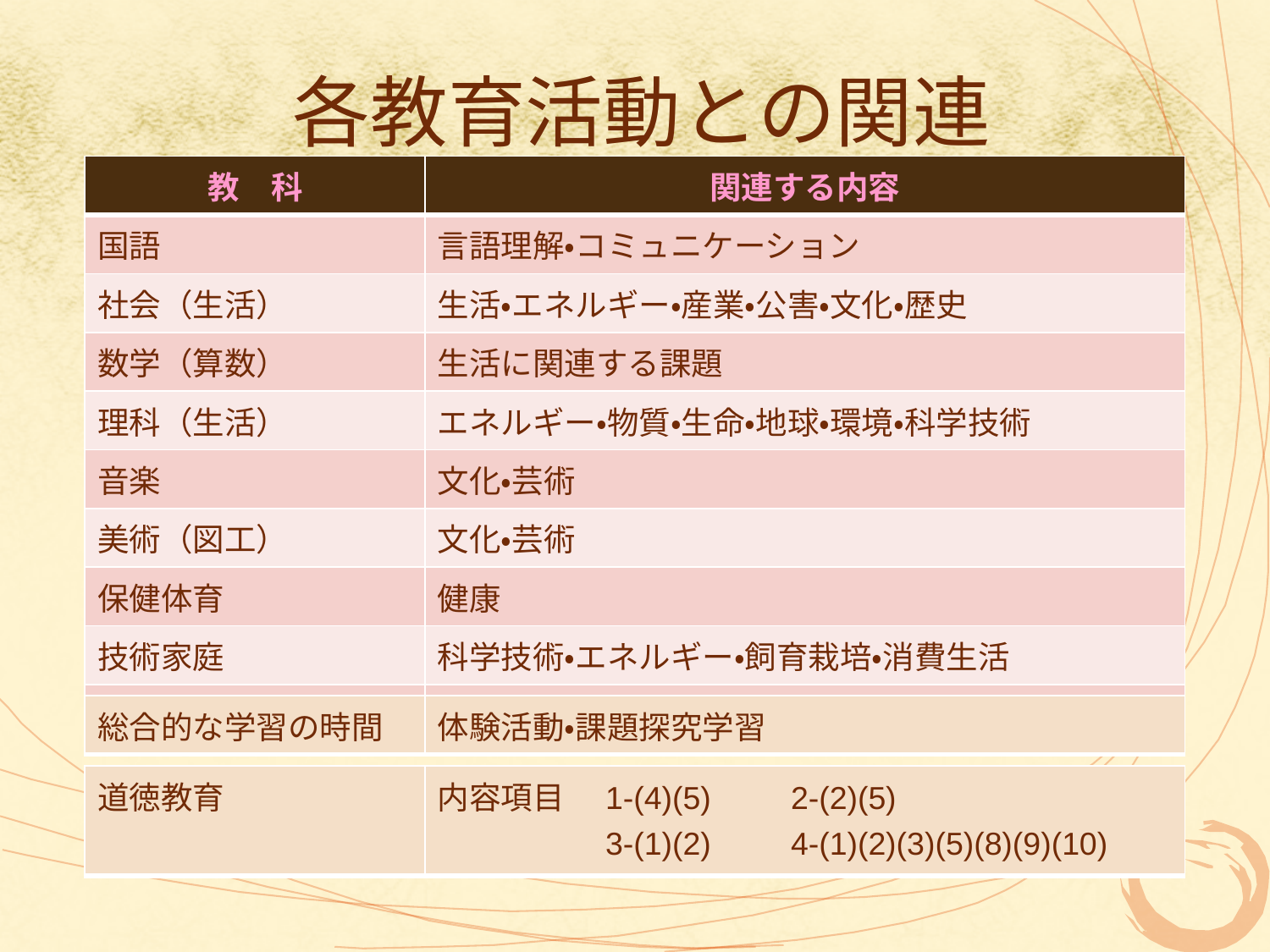

# 各教育活動との関連
| 教　科 | 関連する内容 |
| --- | --- |
| 国語 | 言語理解・コミュニケーション |
| 社会（生活） | 生活・エネルギー・産業・公害・文化・歴史 |
| 数学（算数） | 生活に関連する課題 |
| 理科（生活） | エネルギー・物質・生命・地球・環境・科学技術 |
| 音楽 | 文化・芸術 |
| 美術（図工） | 文化・芸術 |
| 保健体育 | 健康 |
| 技術家庭 | 科学技術・エネルギー・飼育栽培・消費生活 |
| 英語 | 国際理解・コミュニケーション |
| 総合的な学習の時間 | 体験活動・課題探究学習 |
| --- | --- |
| 道徳教育 | 内容項目　1-(4)(5)　　2-(2)(5)　 　　　　　3-(1)(2)　　4-(1)(2)(3)(5)(8)(9)(10) |
| --- | --- |